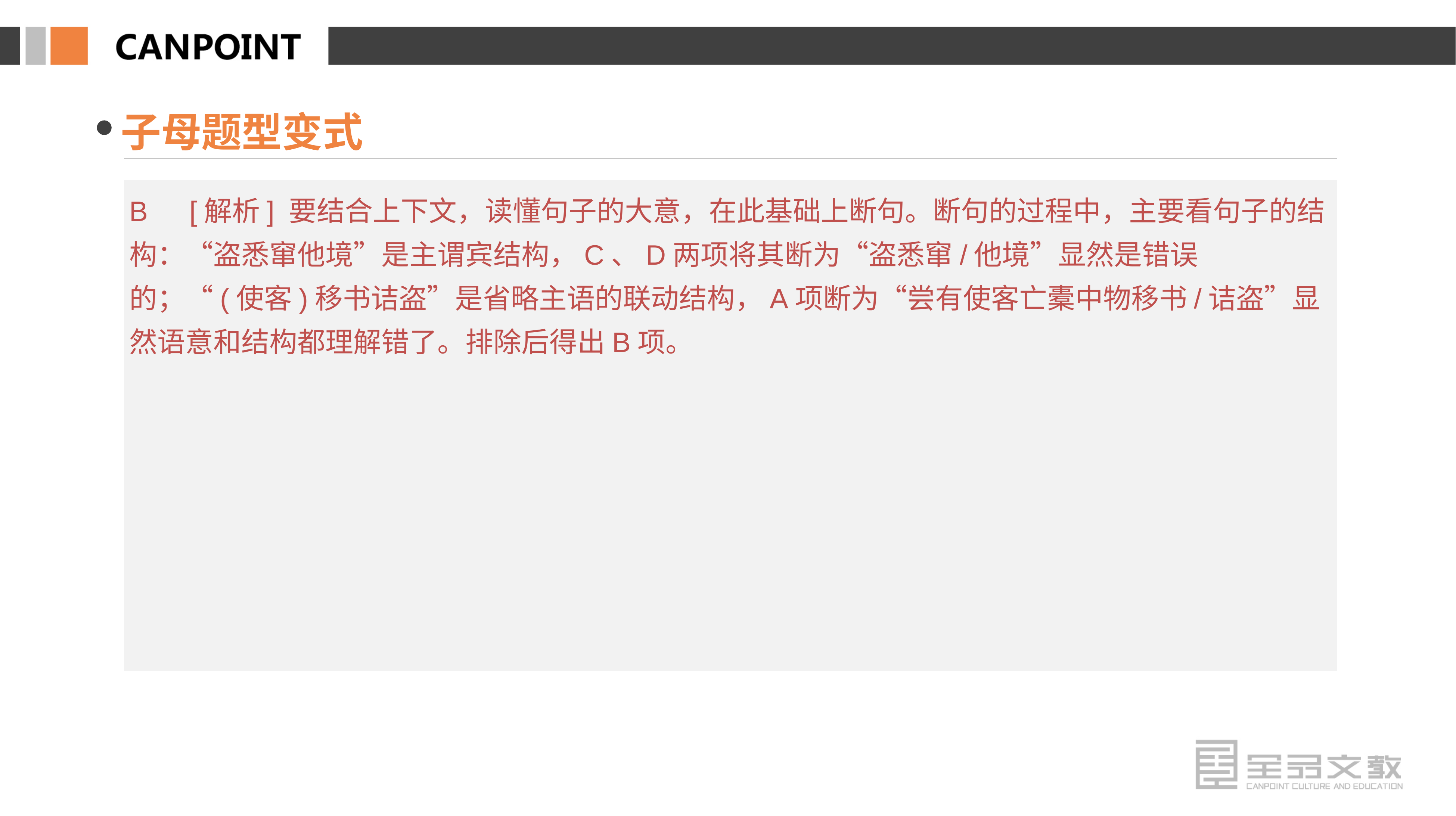

子母题型变式

B　[解析] 要结合上下文，读懂句子的大意，在此基础上断句。断句的过程中，主要看句子的结构：“盗悉窜他境”是主谓宾结构，C、D两项将其断为“盗悉窜/他境”显然是错误的；“(使客)移书诘盗”是省略主语的联动结构，A项断为“尝有使客亡橐中物移书/诘盗”显然语意和结构都理解错了。排除后得出B项。